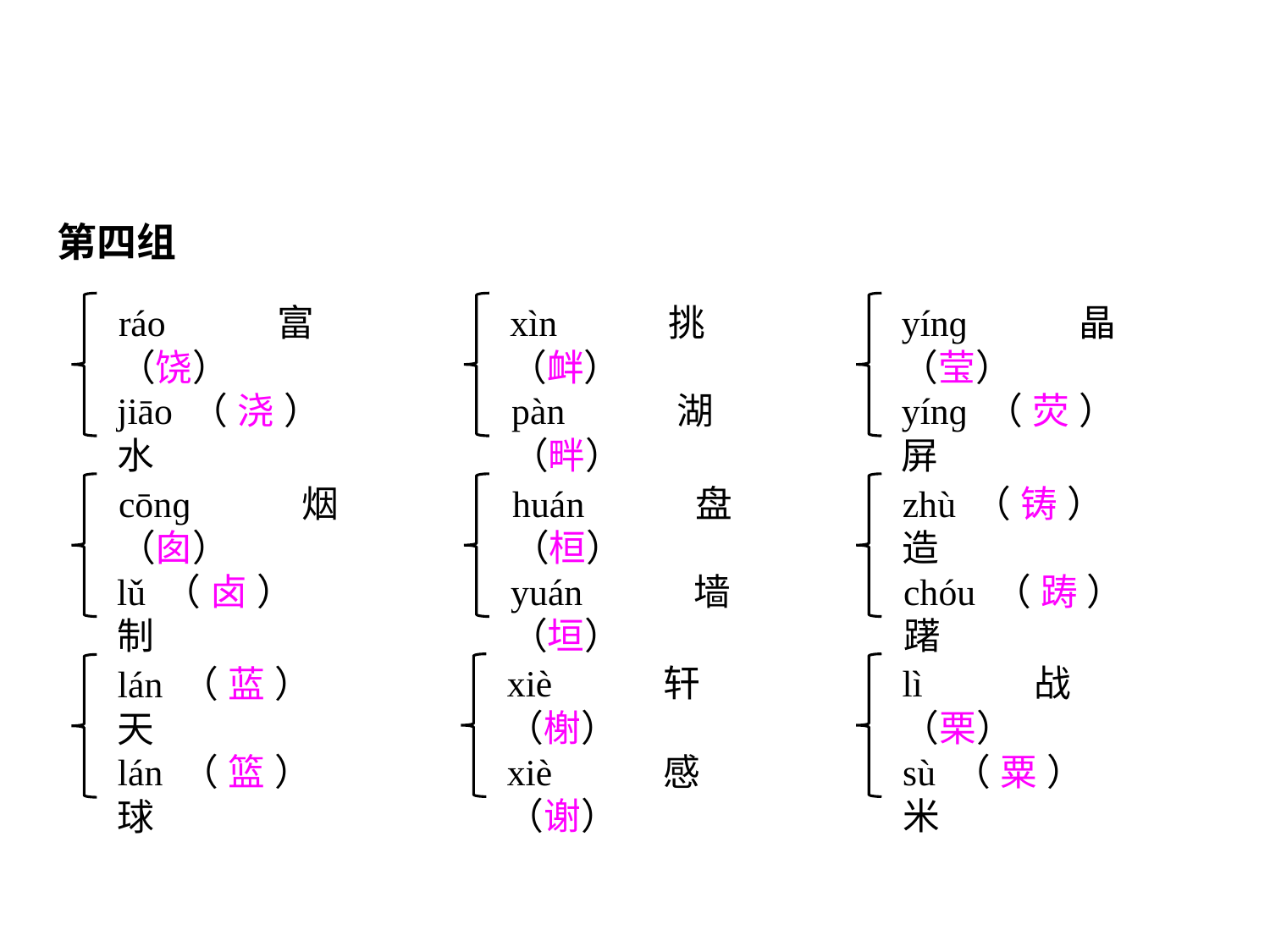

第四组

ráo富（饶）
jiāo（浇）水

xìn挑（衅）
pàn湖（畔）

yínɡ晶（莹）
yínɡ（荧）屏

cōnɡ烟（囱）
lǔ（卤）制

huán盘（桓）
yuán墙（垣）

zhù（铸）造
chóu（踌）躇

xiè轩（榭）
xiè感（谢）

lì战（栗）
sù（粟）米

lán（蓝）天
lán（篮）球